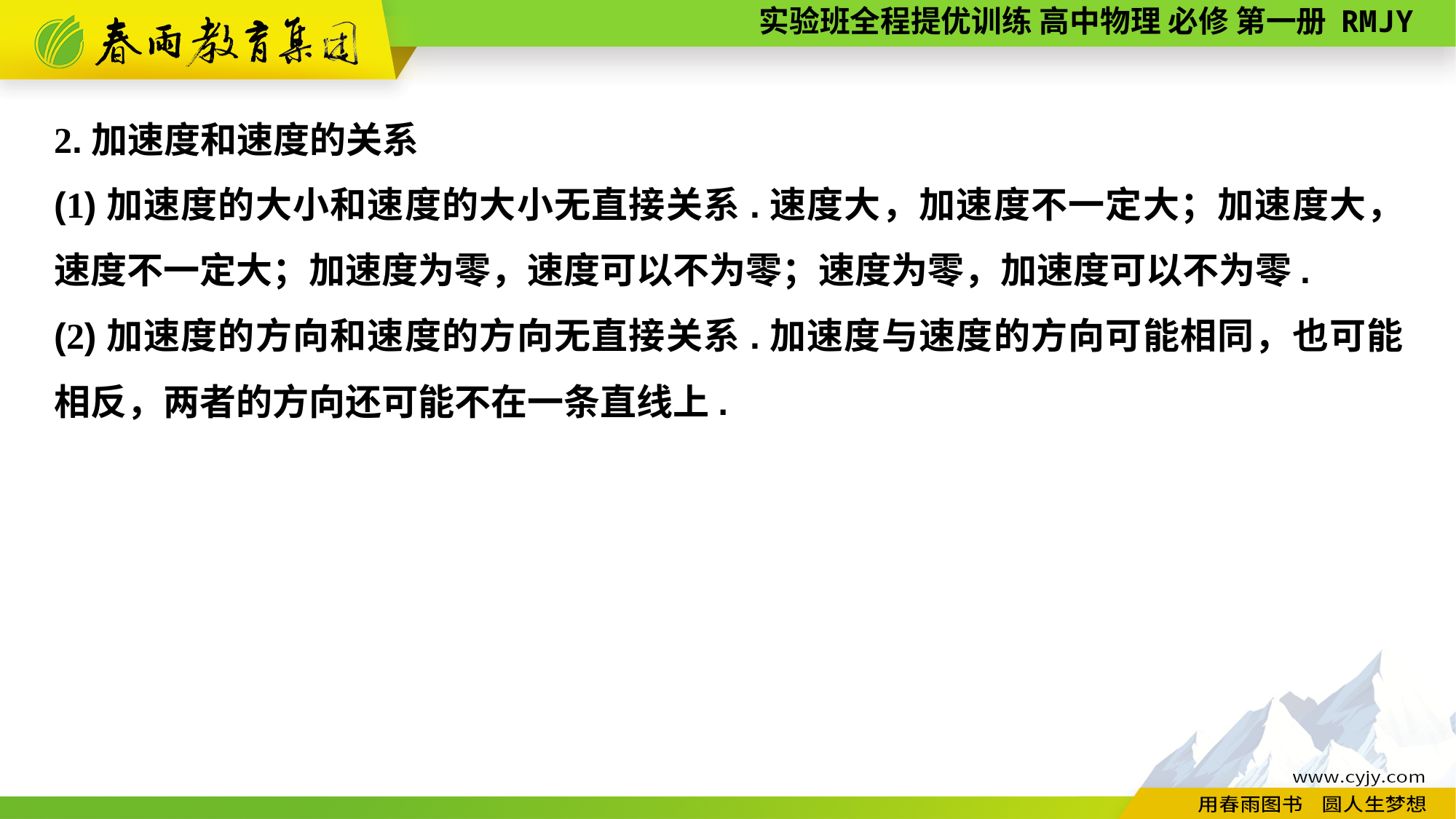

2.加速度和速度的关系
(1)加速度的大小和速度的大小无直接关系.速度大，加速度不一定大；加速度大，速度不一定大；加速度为零，速度可以不为零；速度为零，加速度可以不为零.
(2)加速度的方向和速度的方向无直接关系.加速度与速度的方向可能相同，也可能相反，两者的方向还可能不在一条直线上.